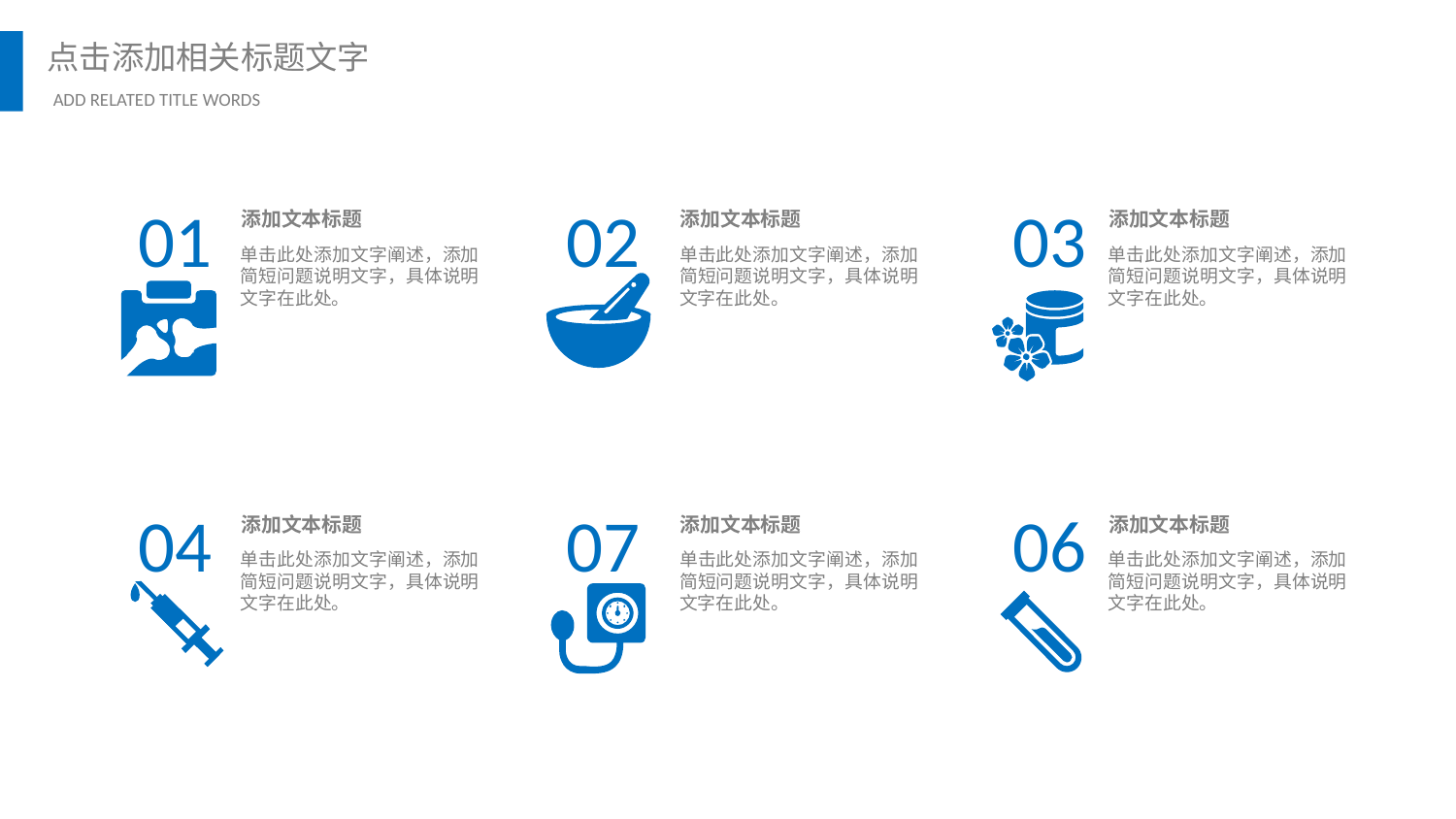

01
02
03
添加文本标题
单击此处添加文字阐述，添加简短问题说明文字，具体说明文字在此处。
添加文本标题
单击此处添加文字阐述，添加简短问题说明文字，具体说明文字在此处。
添加文本标题
单击此处添加文字阐述，添加简短问题说明文字，具体说明文字在此处。

04
07
06
添加文本标题
单击此处添加文字阐述，添加简短问题说明文字，具体说明文字在此处。
添加文本标题
单击此处添加文字阐述，添加简短问题说明文字，具体说明文字在此处。
添加文本标题
单击此处添加文字阐述，添加简短问题说明文字，具体说明文字在此处。